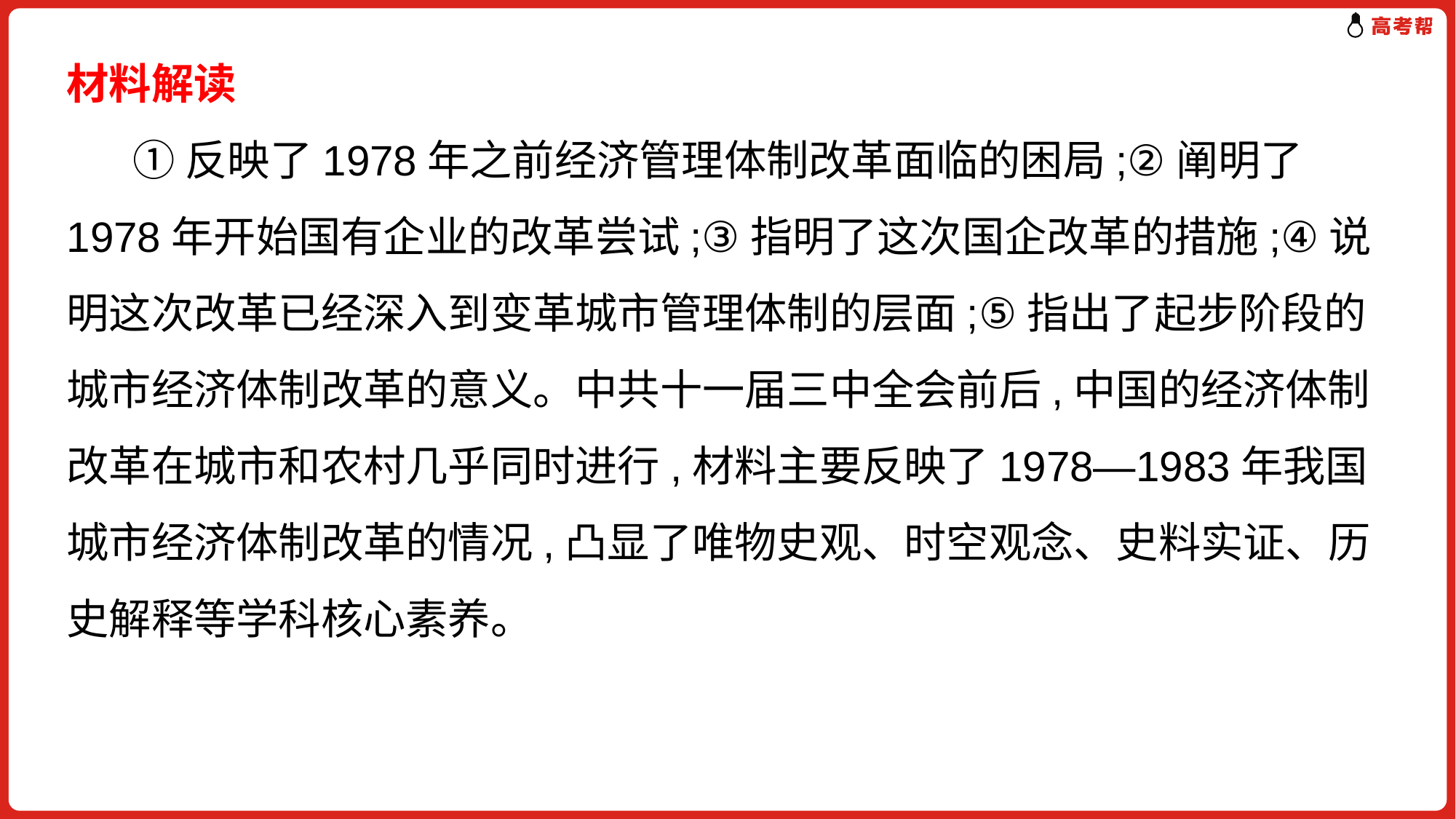

材料解读
       ①反映了1978年之前经济管理体制改革面临的困局;②阐明了1978年开始国有企业的改革尝试;③指明了这次国企改革的措施;④说明这次改革已经深入到变革城市管理体制的层面;⑤指出了起步阶段的城市经济体制改革的意义。中共十一届三中全会前后,中国的经济体制改革在城市和农村几乎同时进行,材料主要反映了1978—1983年我国城市经济体制改革的情况,凸显了唯物史观、时空观念、史料实证、历史解释等学科核心素养。